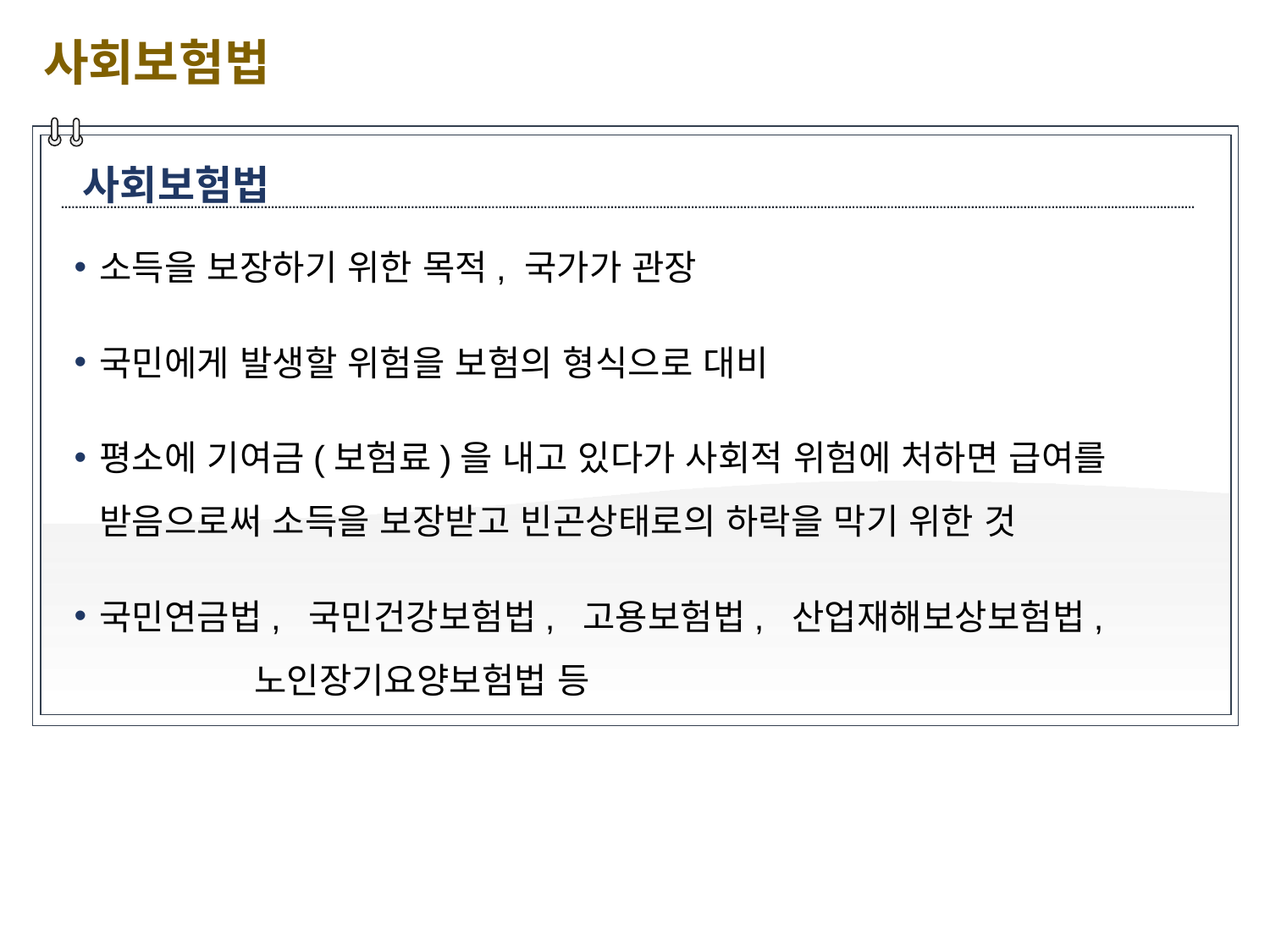

사회보험법

사회보험법

소득을 보장하기 위한 목적, 국가가 관장
국민에게 발생할 위험을 보험의 형식으로 대비
평소에 기여금(보험료)을 내고 있다가 사회적 위험에 처하면 급여를 받음으로써 소득을 보장받고 빈곤상태로의 하락을 막기 위한 것
국민연금법,  국민건강보험법,  고용보험법,  산업재해보상보험법,                            노인장기요양보험법 등